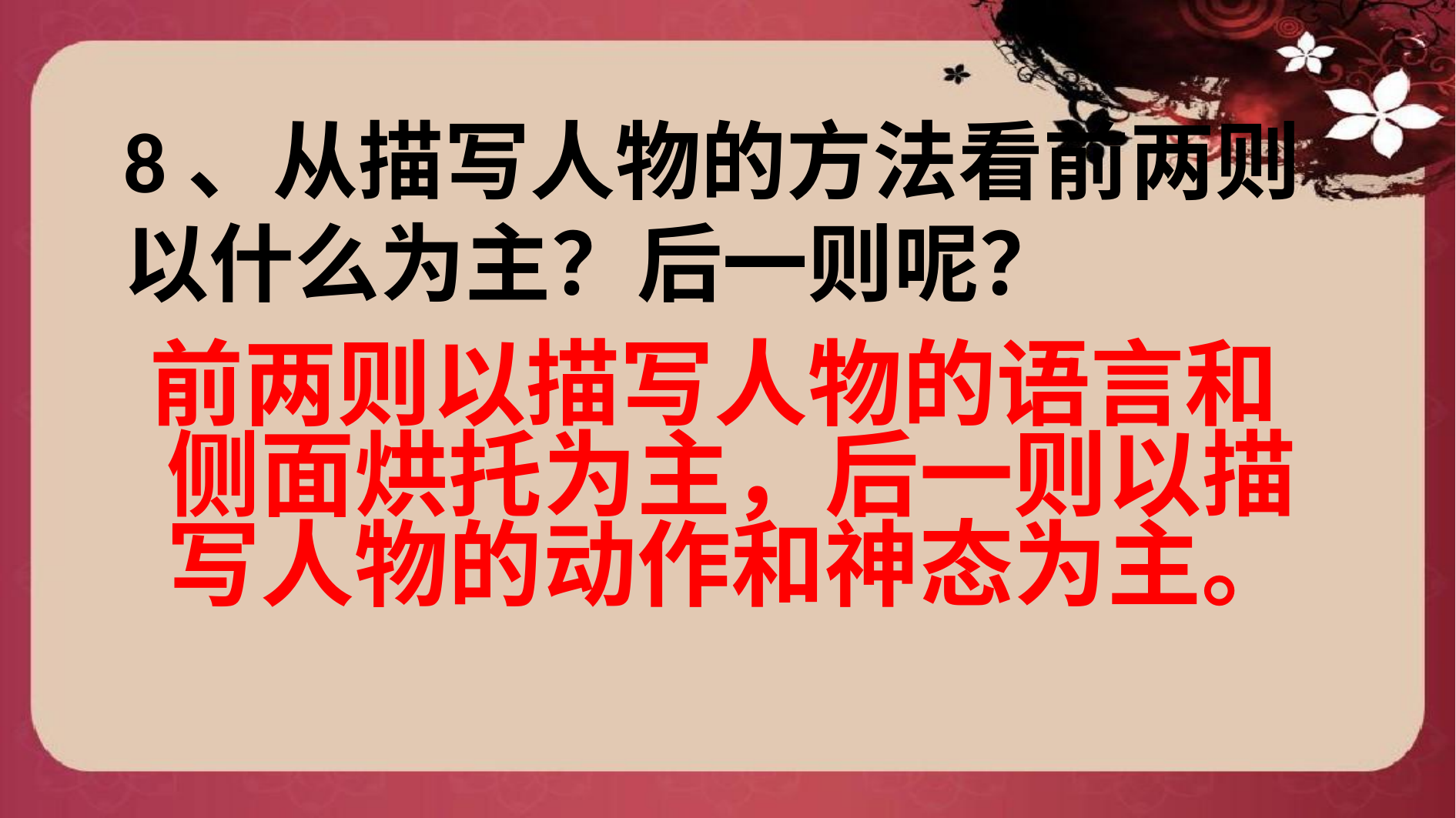

8、从描写人物的方法看前两则以什么为主？后一则呢？
       前两则以描写人物的语言和侧面烘托为主，后一则以描写人物的动作和神态为主。